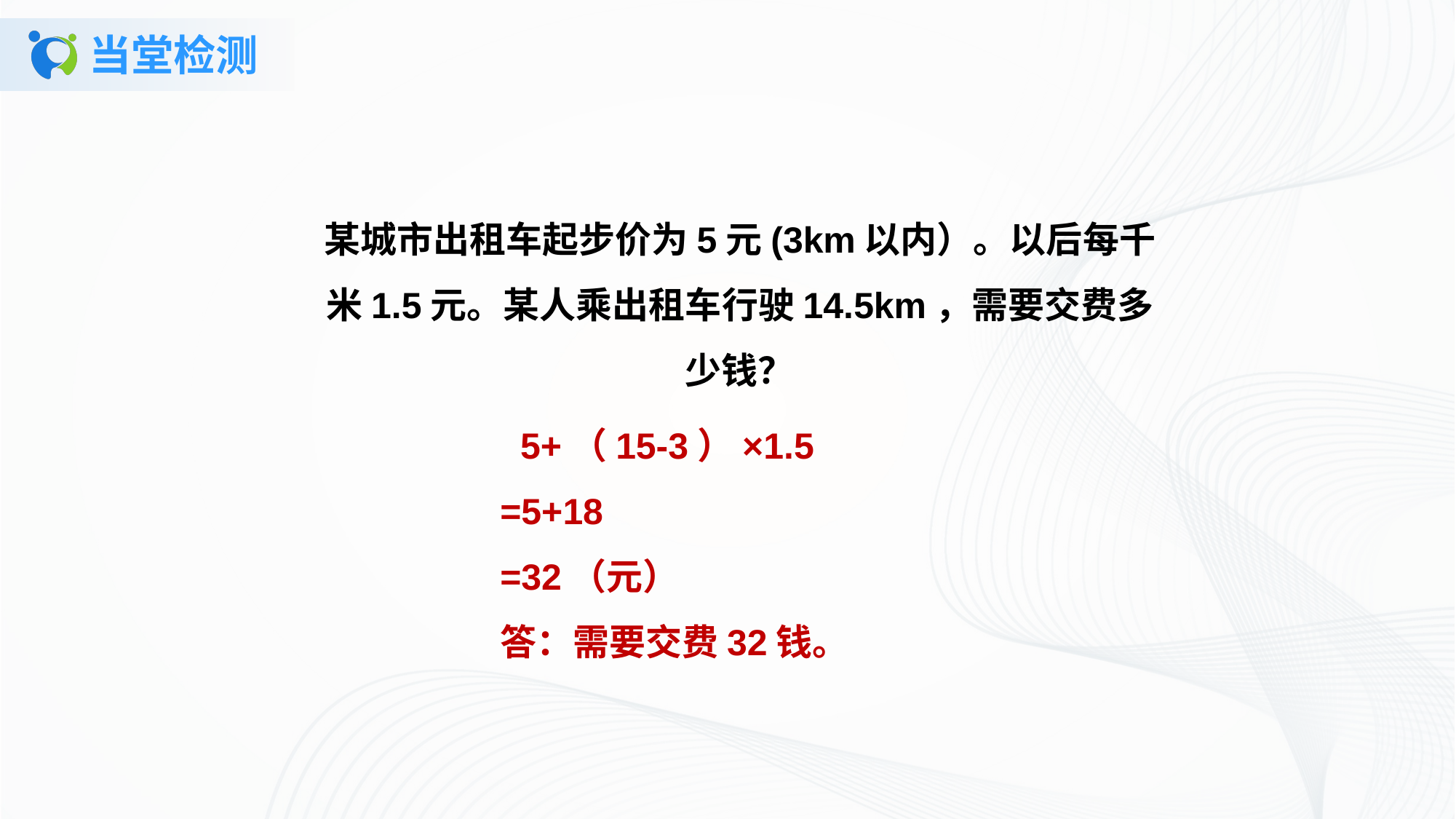

# 当堂检测
某城市出租车起步价为5元(3km以内）。以后每千米1.5元。某人乘出租车行驶14.5km，需要交费多少钱？
  5+（15-3）×1.5
=5+18
=32（元）
答：需要交费32钱。